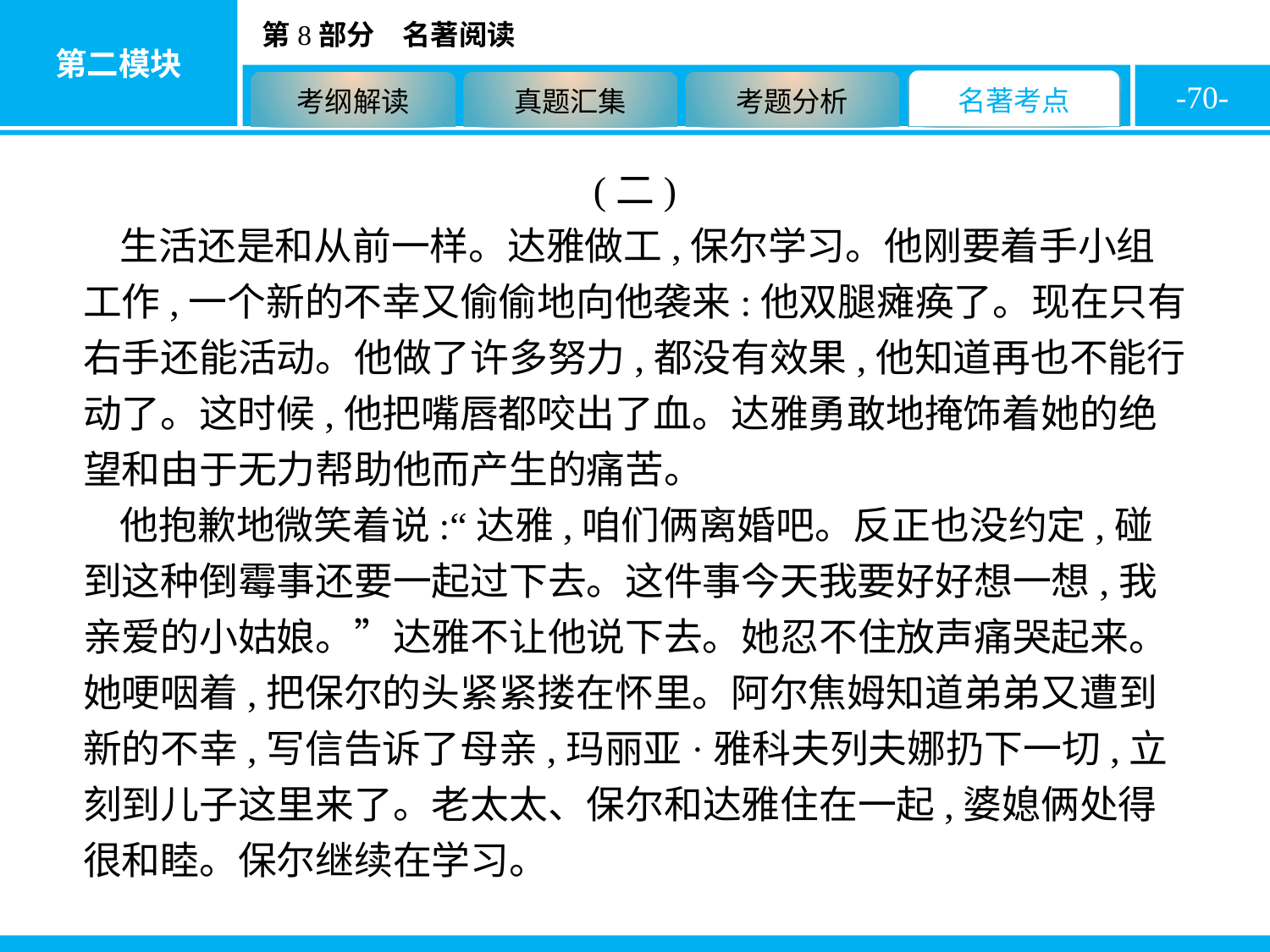

-70-
(二)
生活还是和从前一样。达雅做工,保尔学习。他刚要着手小组工作,一个新的不幸又偷偷地向他袭来:他双腿瘫痪了。现在只有右手还能活动。他做了许多努力,都没有效果,他知道再也不能行动了。这时候,他把嘴唇都咬出了血。达雅勇敢地掩饰着她的绝望和由于无力帮助他而产生的痛苦。
他抱歉地微笑着说:“达雅,咱们俩离婚吧。反正也没约定,碰到这种倒霉事还要一起过下去。这件事今天我要好好想一想,我亲爱的小姑娘。”达雅不让他说下去。她忍不住放声痛哭起来。她哽咽着,把保尔的头紧紧搂在怀里。阿尔焦姆知道弟弟又遭到新的不幸,写信告诉了母亲,玛丽亚·雅科夫列夫娜扔下一切,立刻到儿子这里来了。老太太、保尔和达雅住在一起,婆媳俩处得很和睦。保尔继续在学习。